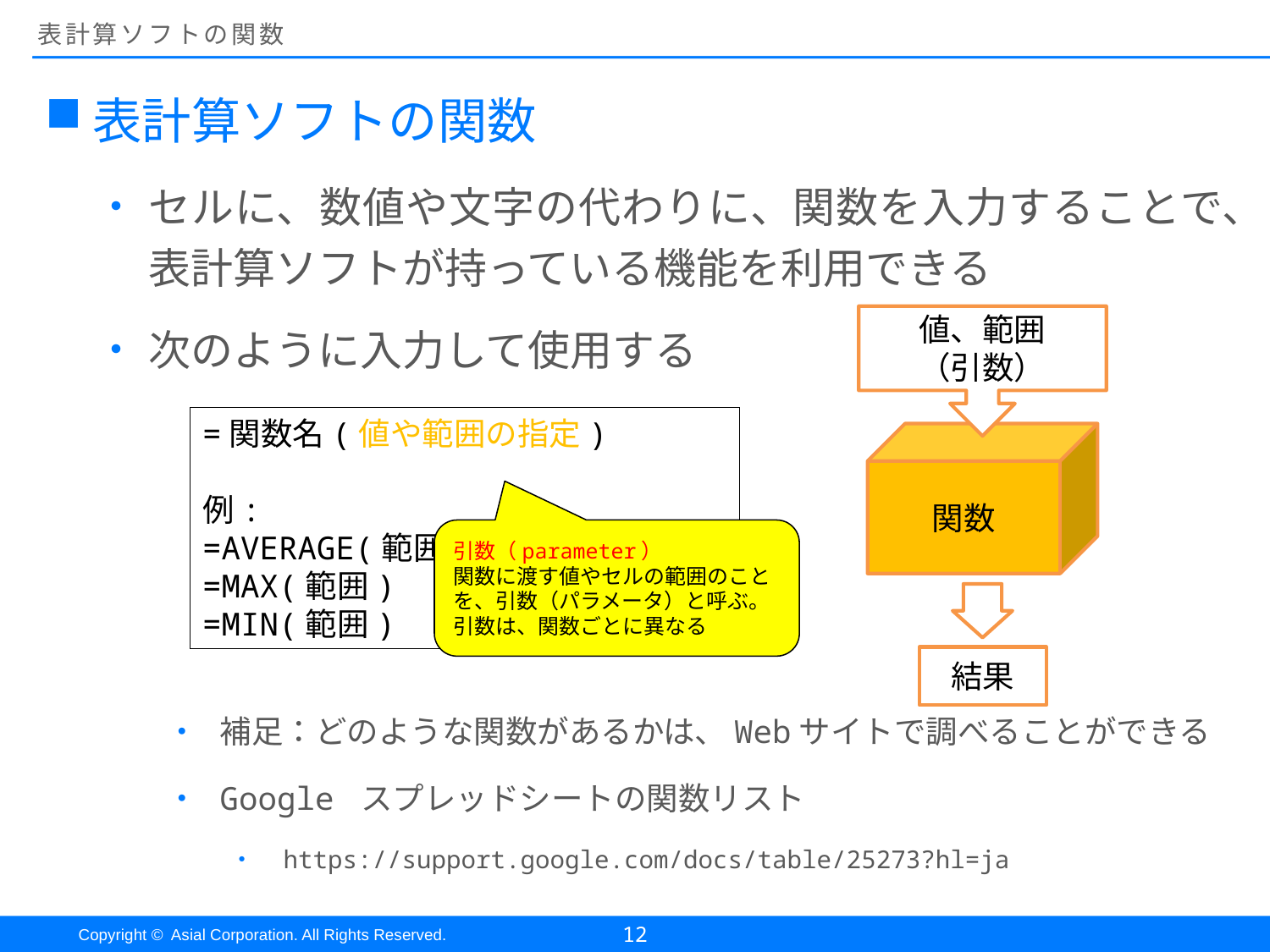

# 表計算ソフトの関数

表計算ソフトの関数
セルに、数値や文字の代わりに、関数を入力することで、表計算ソフトが持っている機能を利用できる
次のように入力して使用する

補足：どのような関数があるかは、Webサイトで調べることができる
Google スプレッドシートの関数リスト
https://support.google.com/docs/table/25273?hl=ja
値、範囲
（引数）
=関数名(値や範囲の指定)

例:
=AVERAGE(範囲)
=MAX(範囲)
=MIN(範囲)
関数
引数（parameter）
関数に渡す値やセルの範囲のことを、引数（パラメータ）と呼ぶ。
引数は、関数ごとに異なる

結果
12